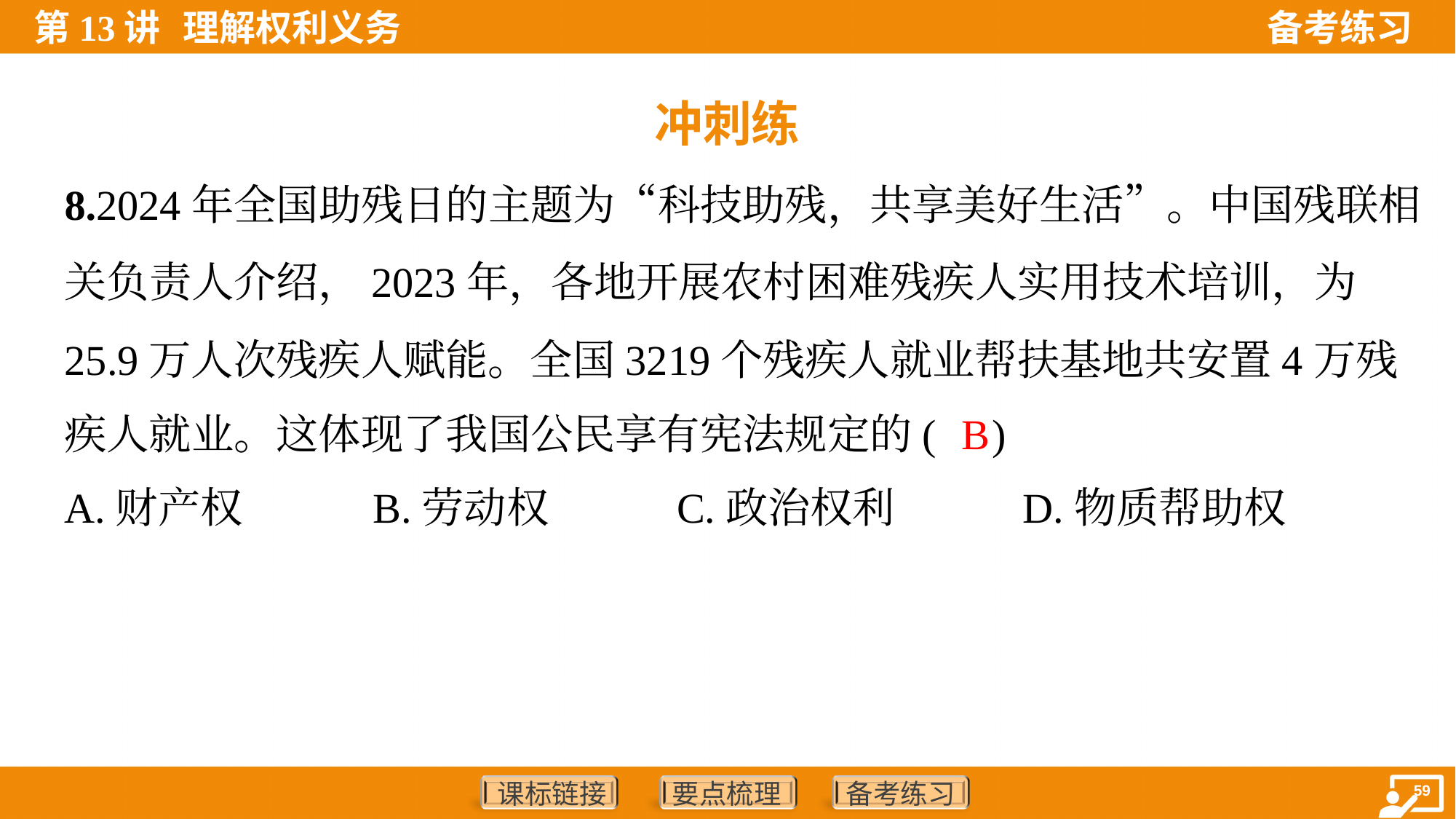

冲刺练
8.2024年全国助残日的主题为“科技助残，共享美好生活”。中国残联相
关负责人介绍，2023年，各地开展农村困难残疾人实用技术培训，为
25.9万人次残疾人赋能。全国3219个残疾人就业帮扶基地共安置4万残
疾人就业。这体现了我国公民享有宪法规定的(     )
B
A.财产权	B.劳动权	C.政治权利	D.物质帮助权